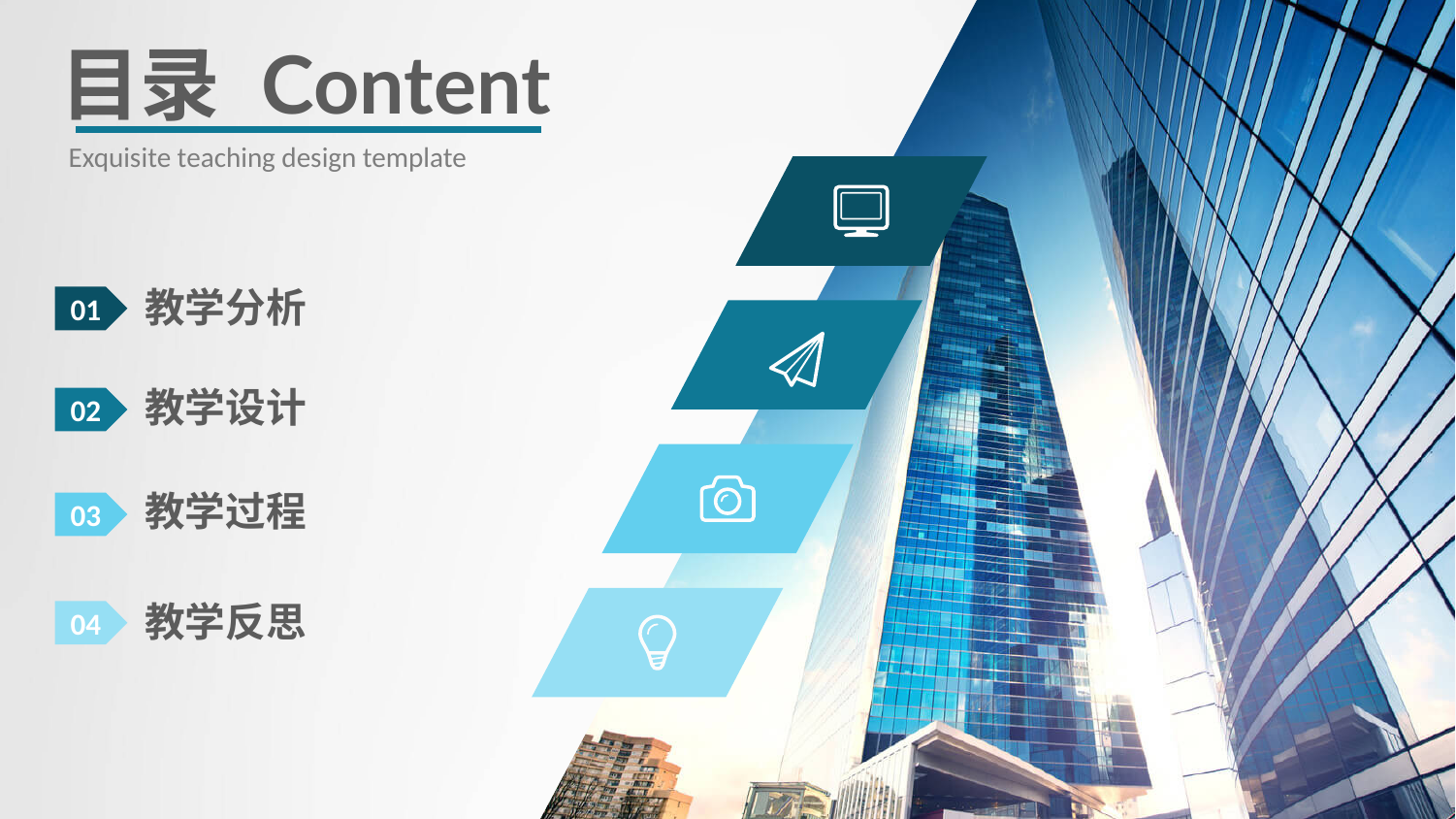

# 目录 Content
Exquisite teaching design template

教学分析
01

教学设计
02

教学过程
03

教学反思
04
2